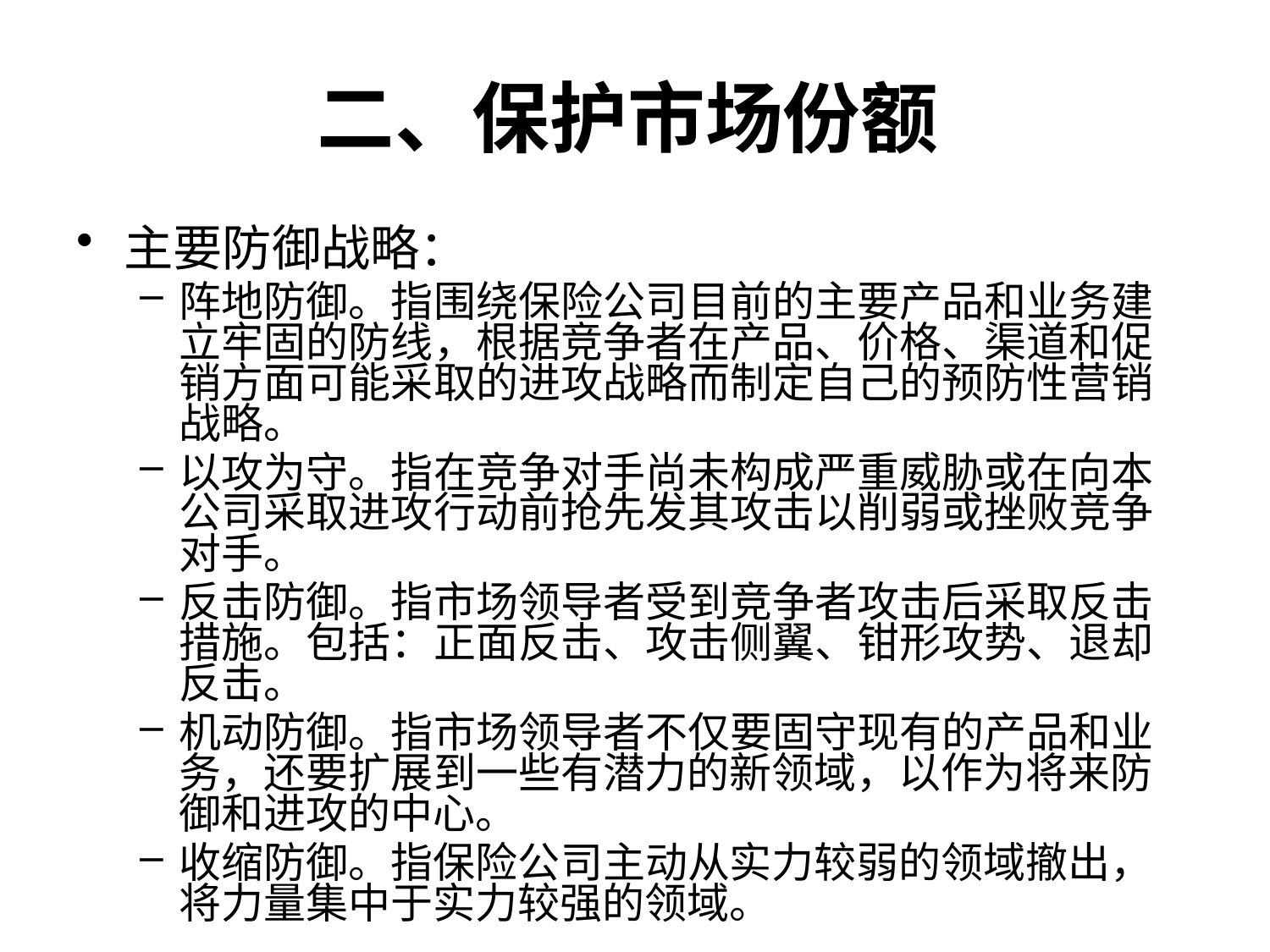

# 二、保护市场份额
主要防御战略：
阵地防御。指围绕保险公司目前的主要产品和业务建立牢固的防线，根据竞争者在产品、价格、渠道和促销方面可能采取的进攻战略而制定自己的预防性营销战略。
以攻为守。指在竞争对手尚未构成严重威胁或在向本公司采取进攻行动前抢先发其攻击以削弱或挫败竞争对手。
反击防御。指市场领导者受到竞争者攻击后采取反击措施。包括：正面反击、攻击侧翼、钳形攻势、退却反击。
机动防御。指市场领导者不仅要固守现有的产品和业务，还要扩展到一些有潜力的新领域，以作为将来防御和进攻的中心。
收缩防御。指保险公司主动从实力较弱的领域撤出，将力量集中于实力较强的领域。